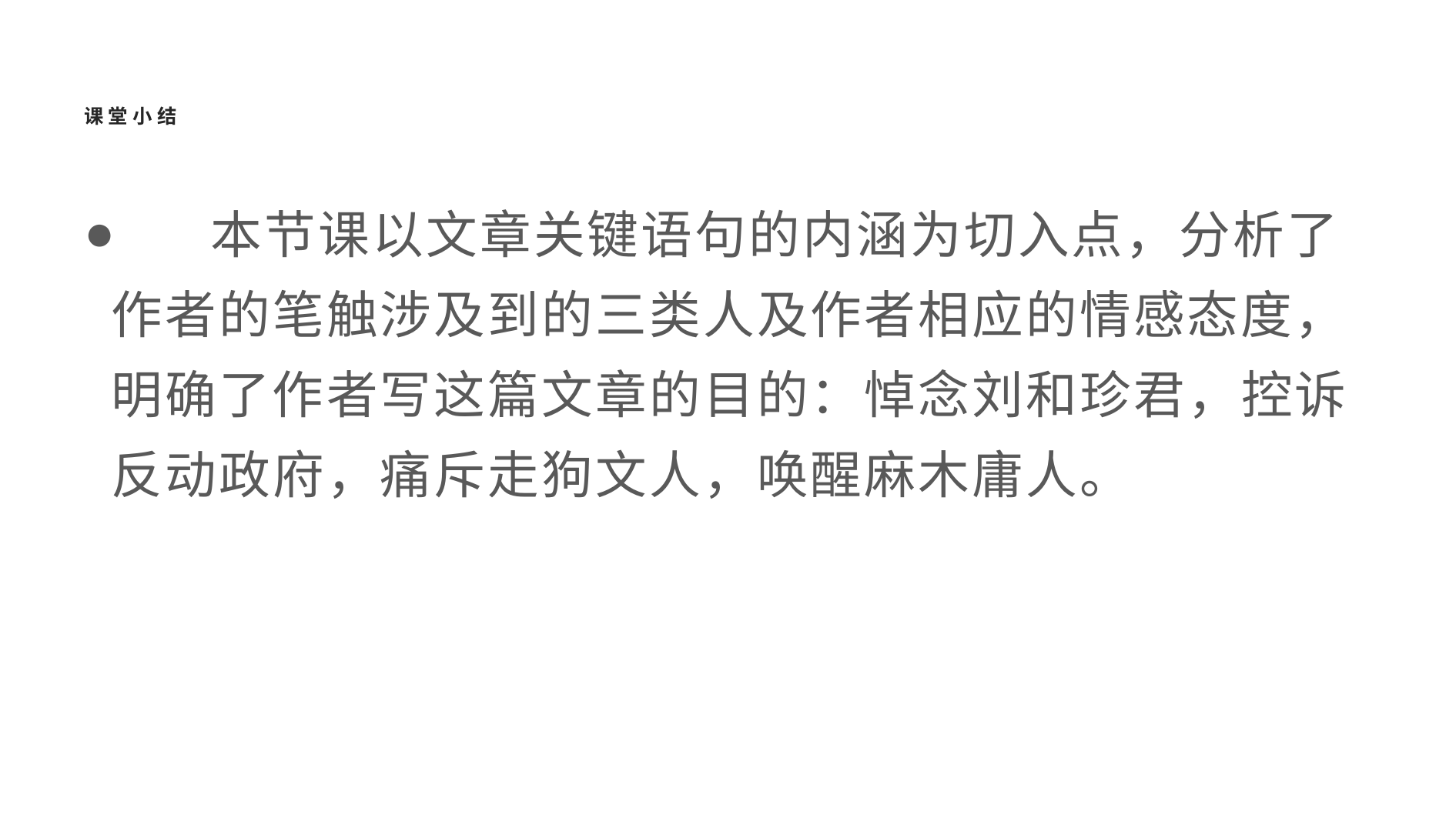

# 课堂小结
      本节课以文章关键语句的内涵为切入点，分析了作者的笔触涉及到的三类人及作者相应的情感态度，明确了作者写这篇文章的目的：悼念刘和珍君，控诉反动政府，痛斥走狗文人，唤醒麻木庸人。